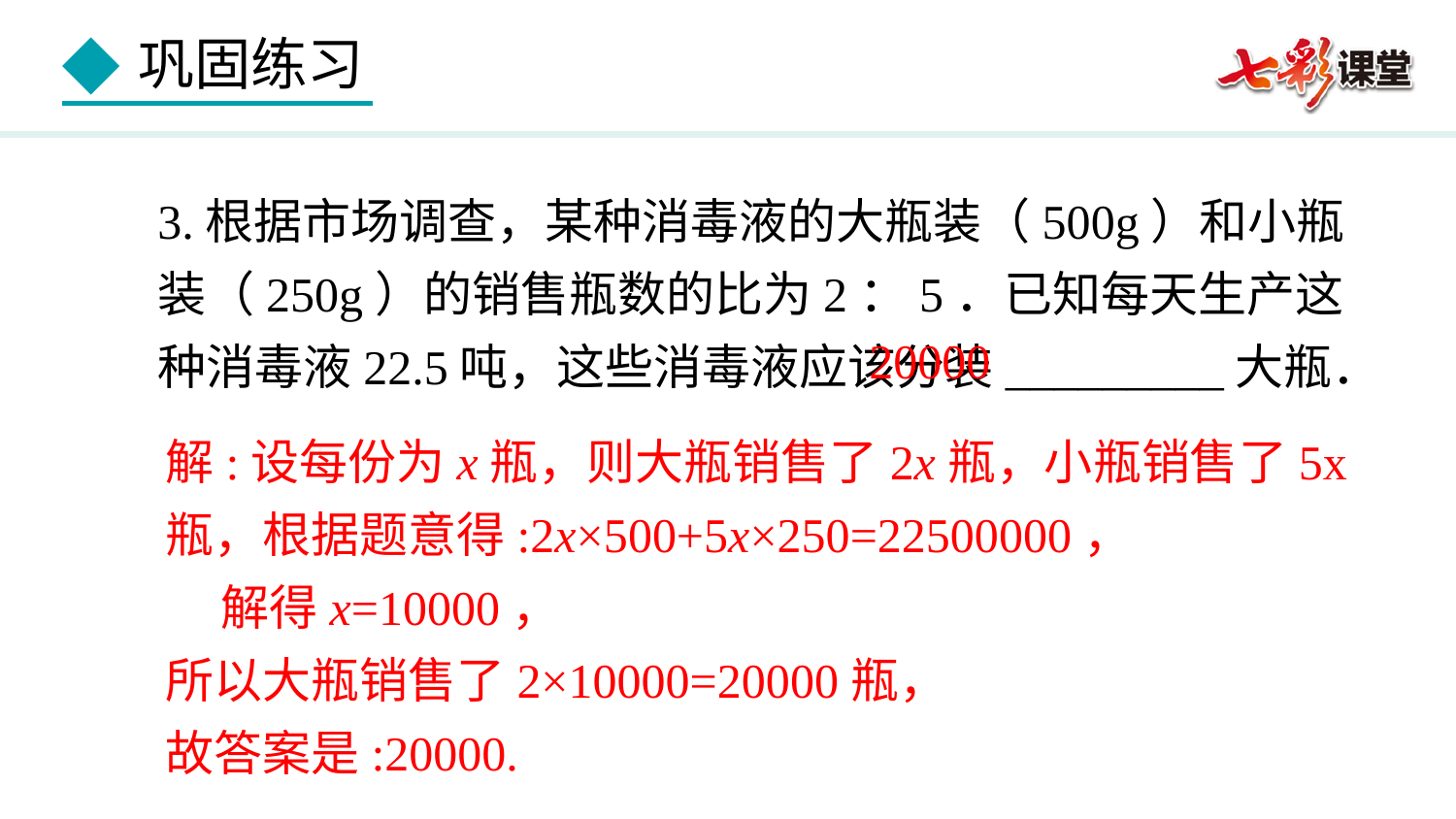

3.根据市场调查，某种消毒液的大瓶装（500g）和小瓶装（250g）的销售瓶数的比为2：5．已知每天生产这种消毒液22.5吨，这些消毒液应该分装_________大瓶．
20000
解:设每份为x瓶，则大瓶销售了2x瓶，小瓶销售了5x瓶，根据题意得:2x×500+5x×250=22500000，
    解得x=10000，
所以大瓶销售了2×10000=20000瓶，
故答案是:20000.